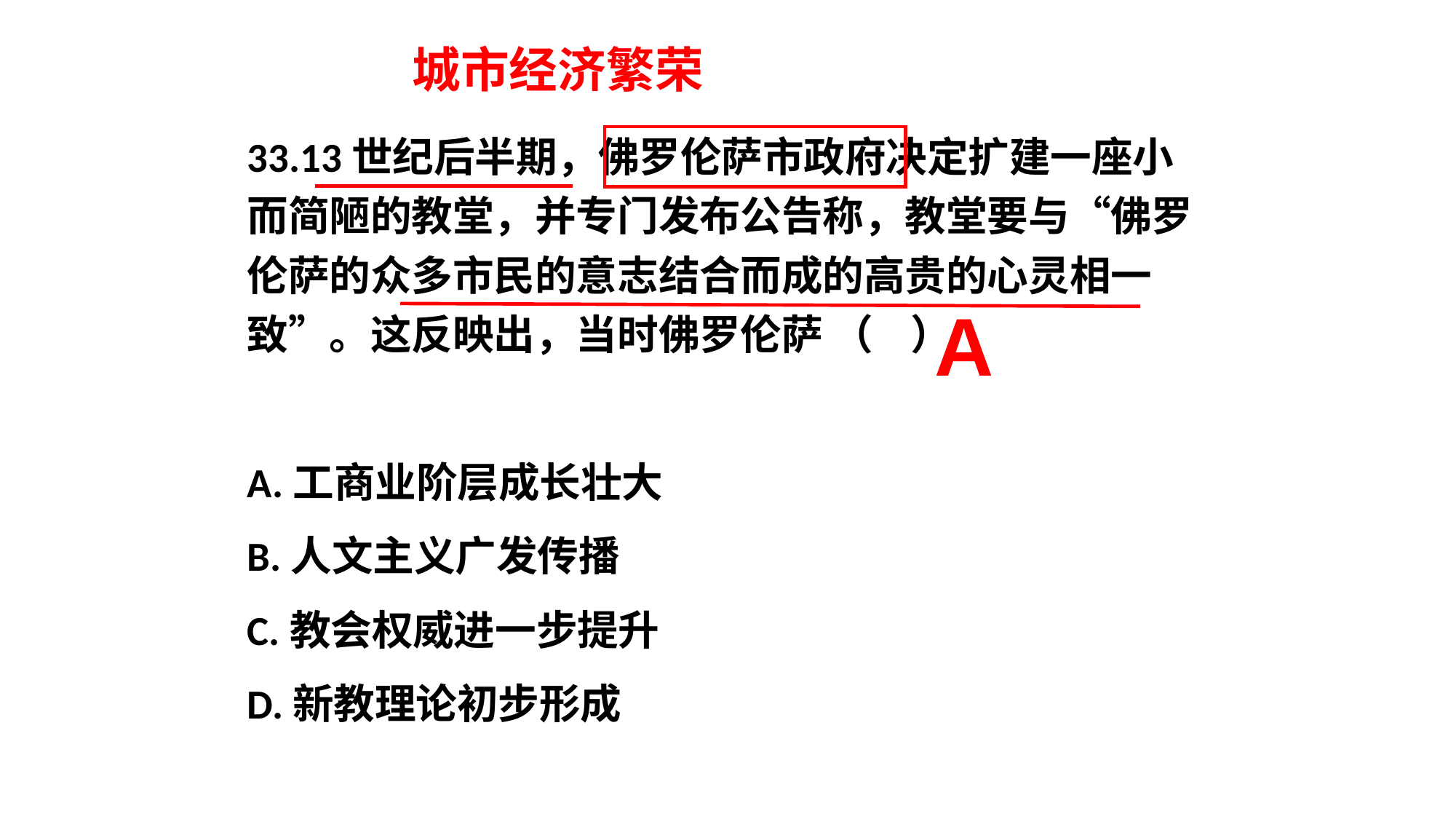

城市经济繁荣
33.13世纪后半期，佛罗伦萨市政府决定扩建一座小而简陋的教堂，并专门发布公告称，教堂要与“佛罗伦萨的众多市民的意志结合而成的高贵的心灵相一致”。这反映出，当时佛罗伦萨 （    ）

A.工商业阶层成长壮大
B.人文主义广发传播
C.教会权威进一步提升
D.新教理论初步形成

A